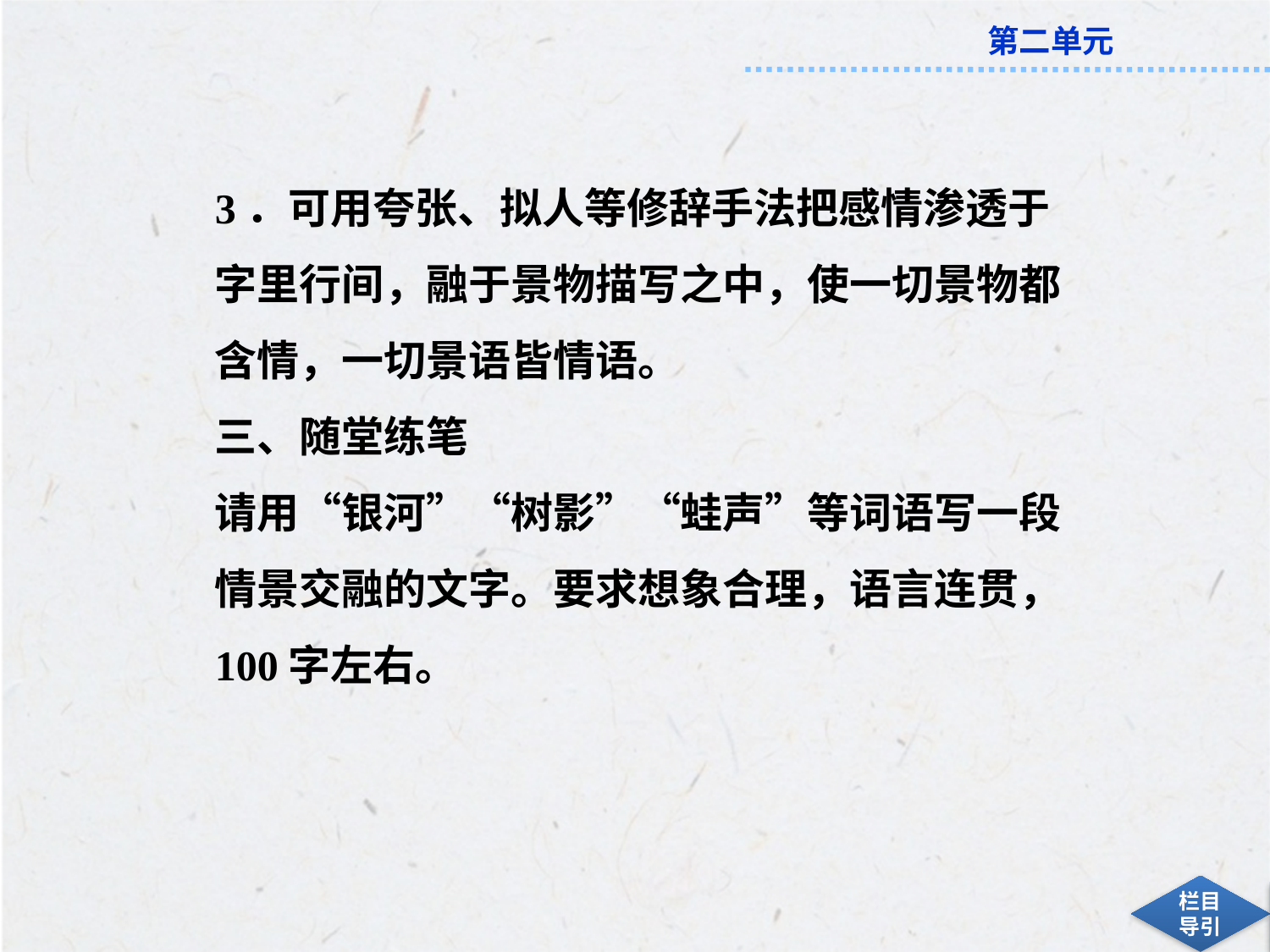

3．可用夸张、拟人等修辞手法把感情渗透于字里行间，融于景物描写之中，使一切景物都含情，一切景语皆情语。
三、随堂练笔
请用“银河”“树影”“蛙声”等词语写一段情景交融的文字。要求想象合理，语言连贯，100字左右。